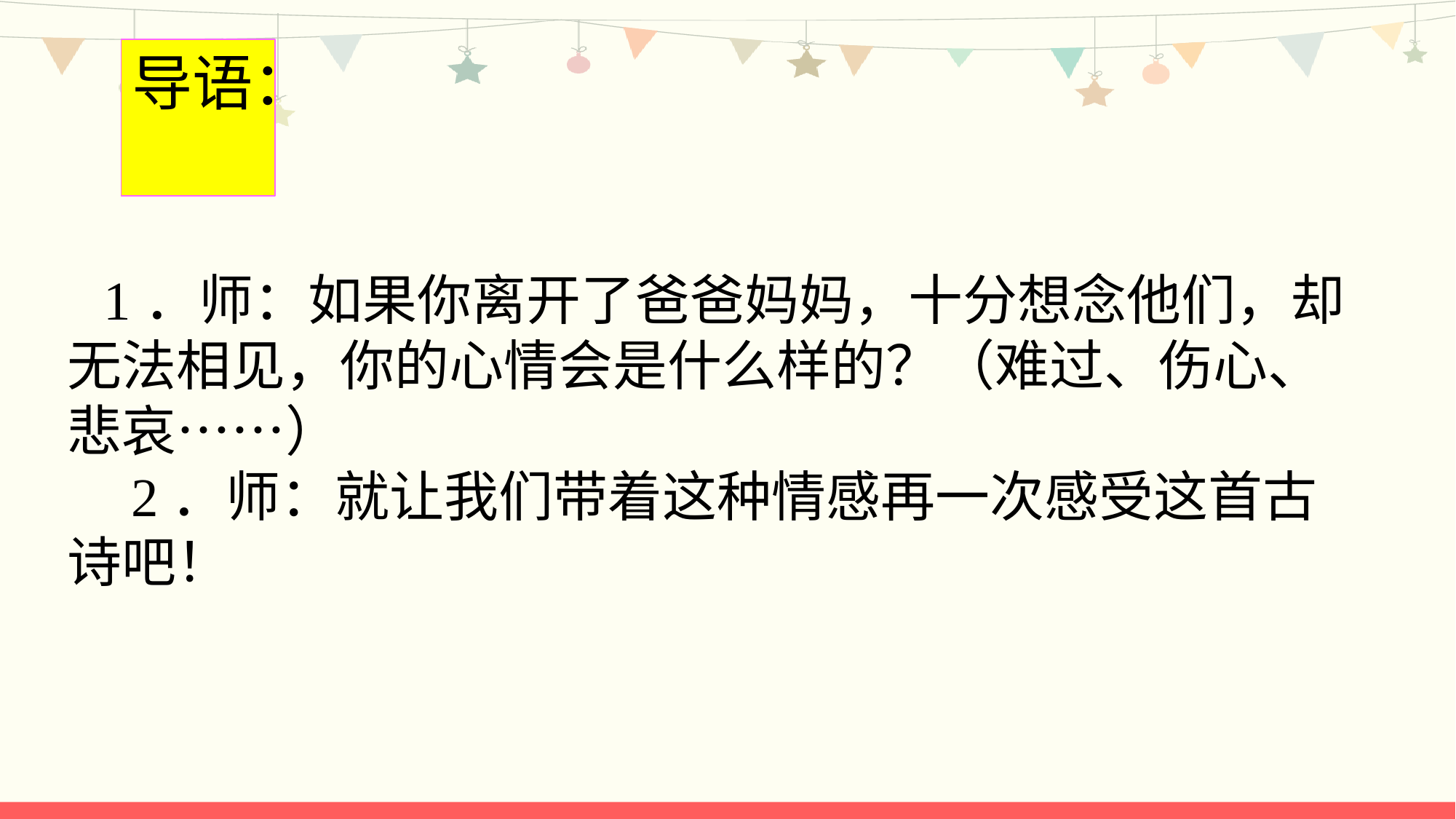

导语：
1．师：如果你离开了爸爸妈妈，十分想念他们，却无法相见，你的心情会是什么样的？（难过、伤心、悲哀……）
  2．师：就让我们带着这种情感再一次感受这首古诗吧！